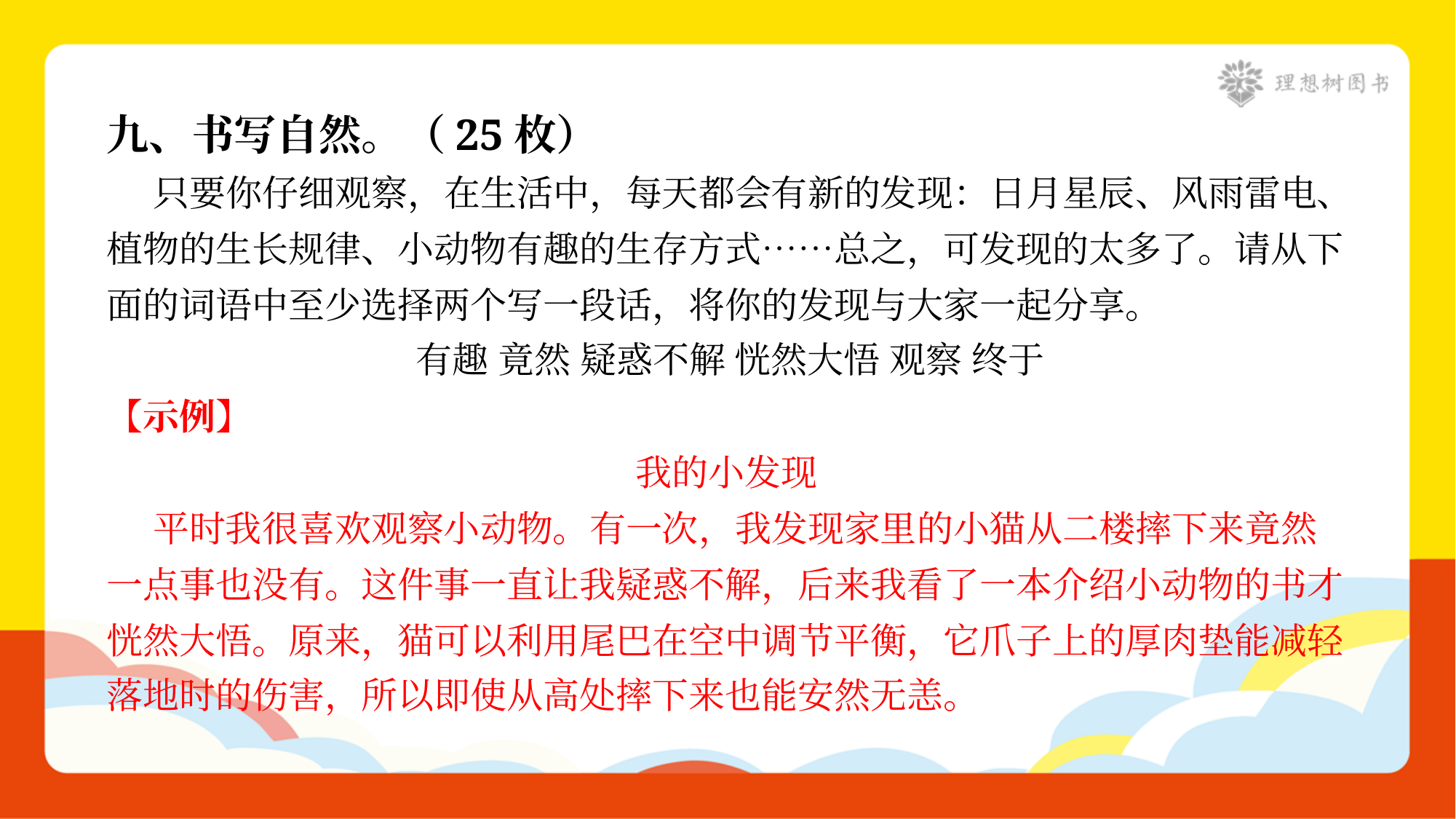

九、书写自然。（25枚）
    只要你仔细观察，在生活中，每天都会有新的发现：日月星辰、风雨雷电、
植物的生长规律、小动物有趣的生存方式……总之，可发现的太多了。请从下
面的词语中至少选择两个写一段话，将你的发现与大家一起分享。
有趣 竟然 疑惑不解 恍然大悟 观察 终于
【示例】
我的小发现
    平时我很喜欢观察小动物。有一次，我发现家里的小猫从二楼摔下来竟然
一点事也没有。这件事一直让我疑惑不解，后来我看了一本介绍小动物的书才
恍然大悟。原来，猫可以利用尾巴在空中调节平衡，它爪子上的厚肉垫能减轻
落地时的伤害，所以即使从高处摔下来也能安然无恙。